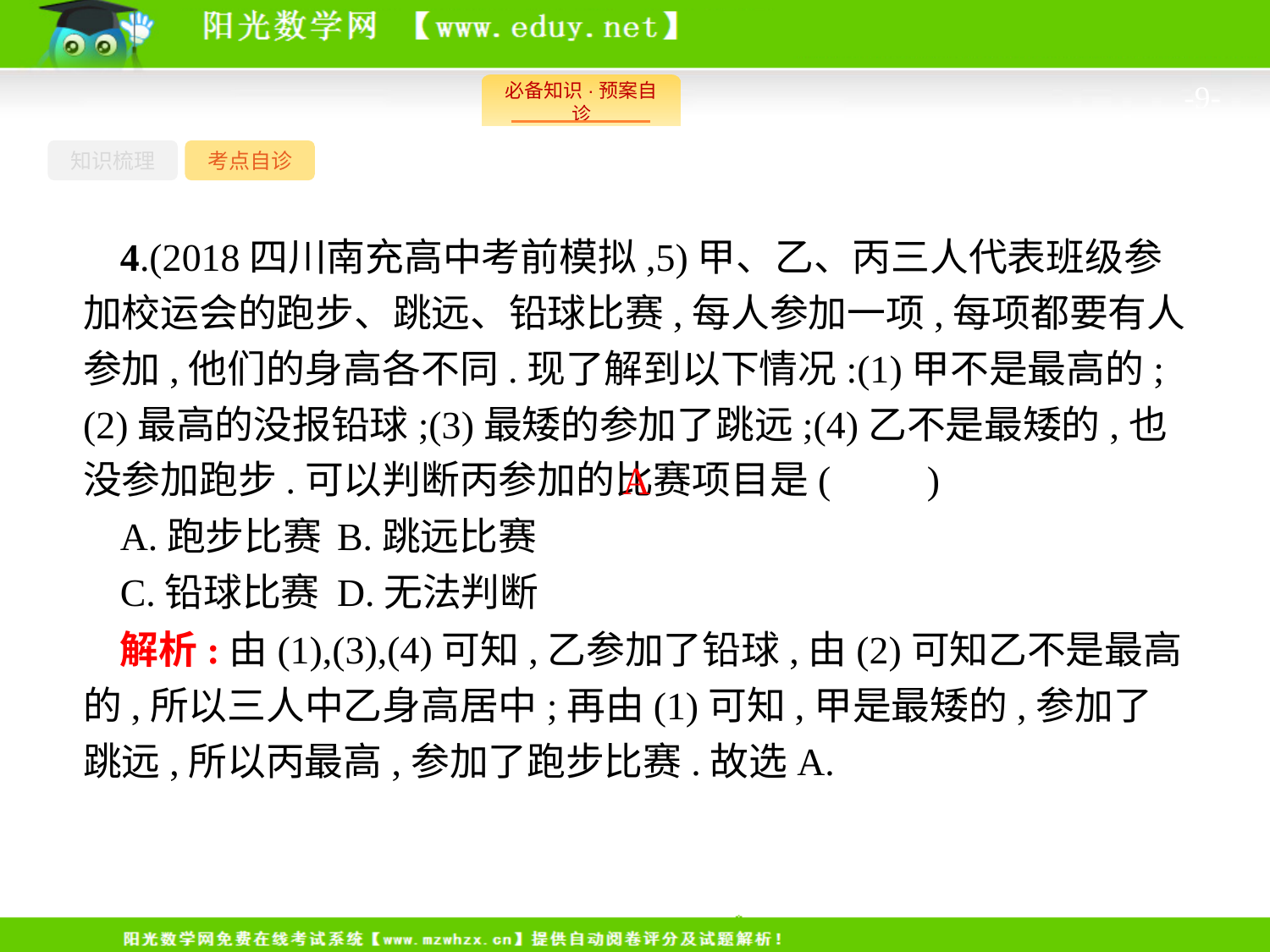

-9-
知识梳理
考点自诊
4.(2018四川南充高中考前模拟,5)甲、乙、丙三人代表班级参加校运会的跑步、跳远、铅球比赛,每人参加一项,每项都要有人参加,他们的身高各不同.现了解到以下情况:(1)甲不是最高的;(2)最高的没报铅球;(3)最矮的参加了跳远;(4)乙不是最矮的,也没参加跑步.可以判断丙参加的比赛项目是(　　)
A.跑步比赛	B.跳远比赛
C.铅球比赛	D.无法判断
A
解析:由(1),(3),(4)可知,乙参加了铅球,由(2)可知乙不是最高的,所以三人中乙身高居中;再由(1)可知,甲是最矮的,参加了跳远,所以丙最高,参加了跑步比赛.故选A.